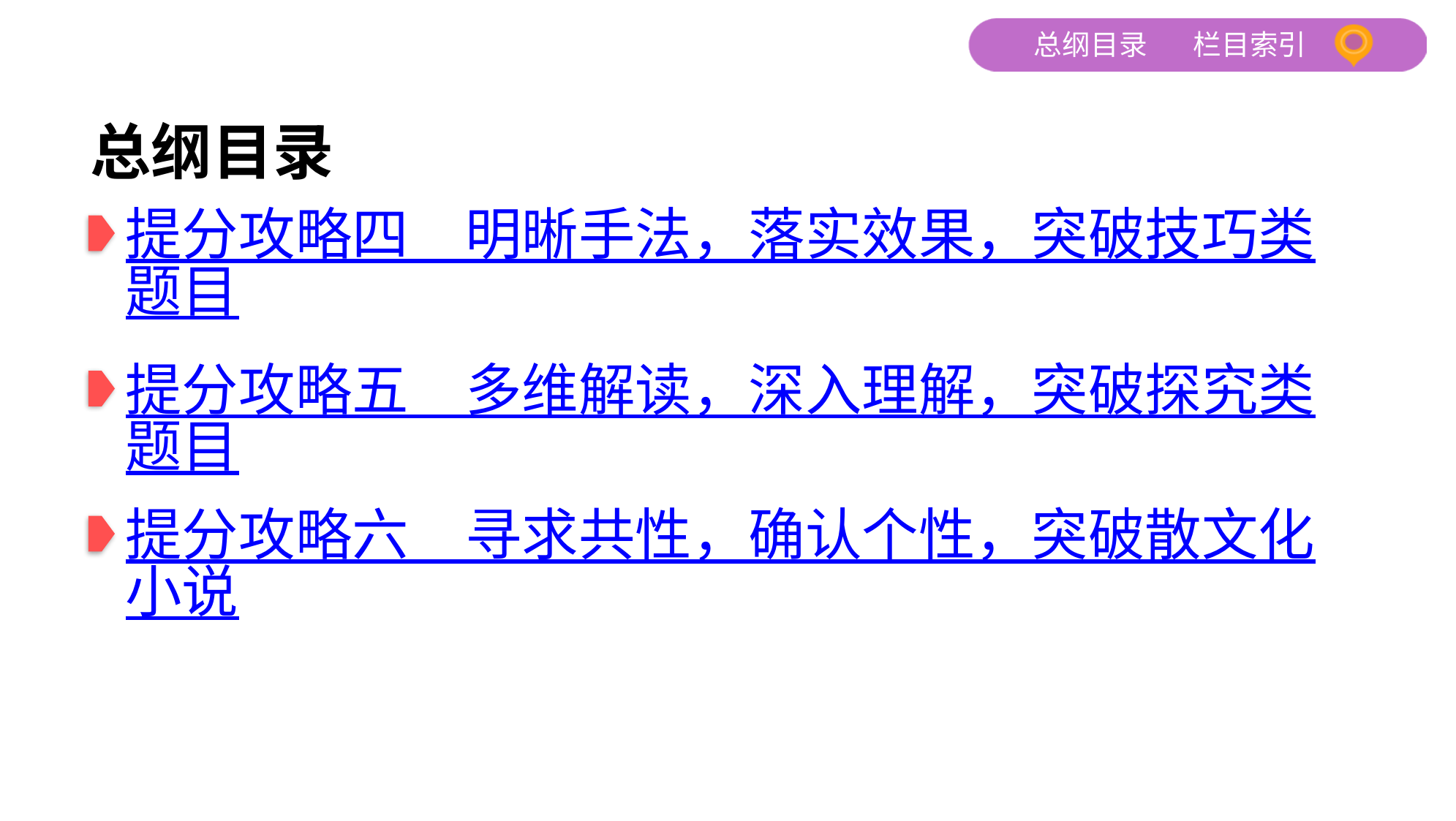

总纲目录
提分攻略四　明晰手法，落实效果，突破技巧类题目

提分攻略五　多维解读，深入理解，突破探究类题目

提分攻略六　寻求共性，确认个性，突破散文化小说